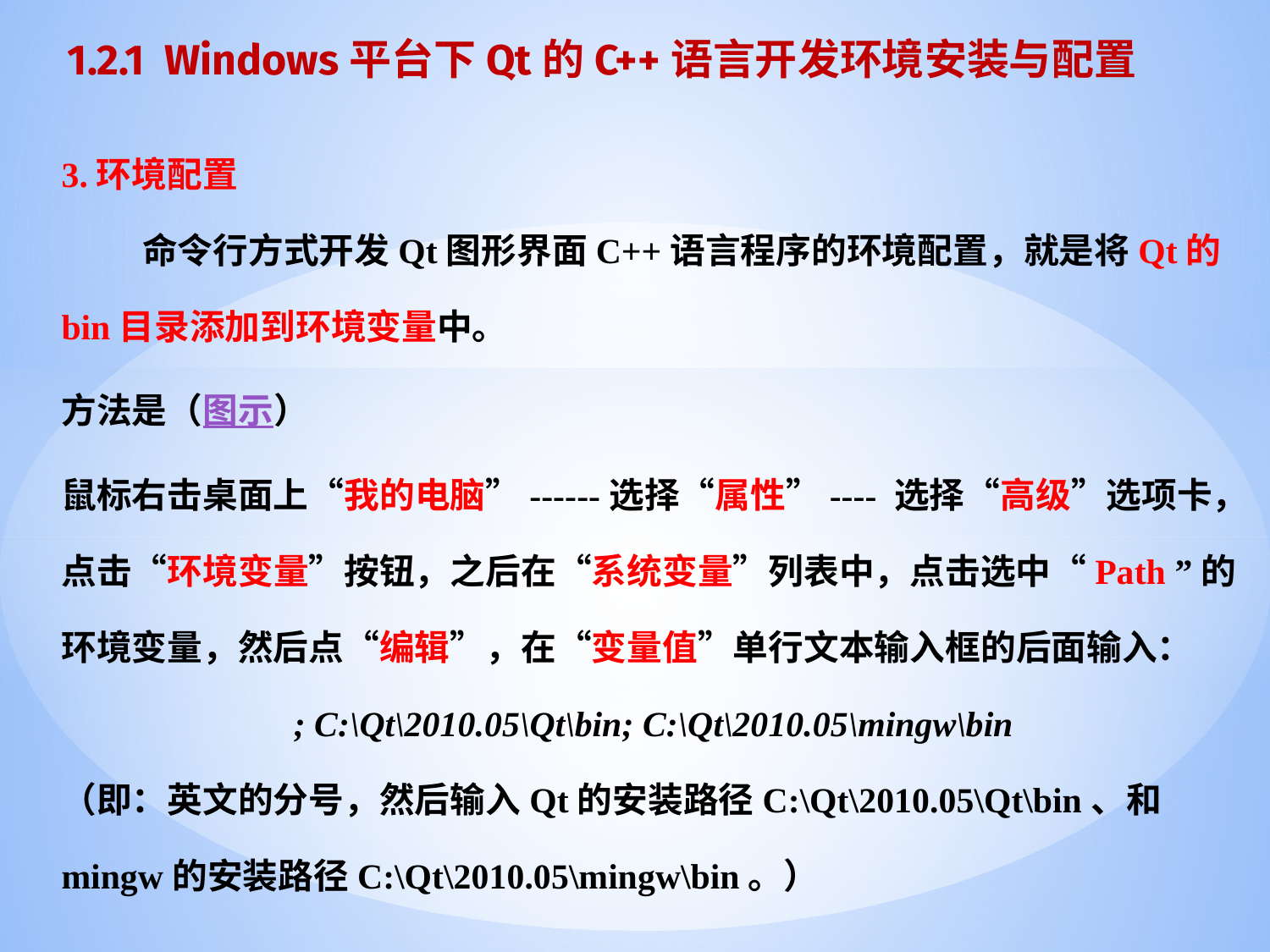

1.2.1  Windows平台下Qt的C++语言开发环境安装与配置
3.环境配置
         命令行方式开发Qt图形界面C++语言程序的环境配置，就是将Qt的bin目录添加到环境变量中。
方法是（图示）
鼠标右击桌面上“我的电脑”------选择“属性”---- 选择“高级”选项卡，点击“环境变量”按钮，之后在“系统变量”列表中，点击选中“Path ”的环境变量，然后点“编辑”，在“变量值”单行文本输入框的后面输入：
; C:\Qt\2010.05\Qt\bin; C:\Qt\2010.05\mingw\bin
（即：英文的分号，然后输入Qt的安装路径C:\Qt\2010.05\Qt\bin、和mingw的安装路径C:\Qt\2010.05\mingw\bin。）